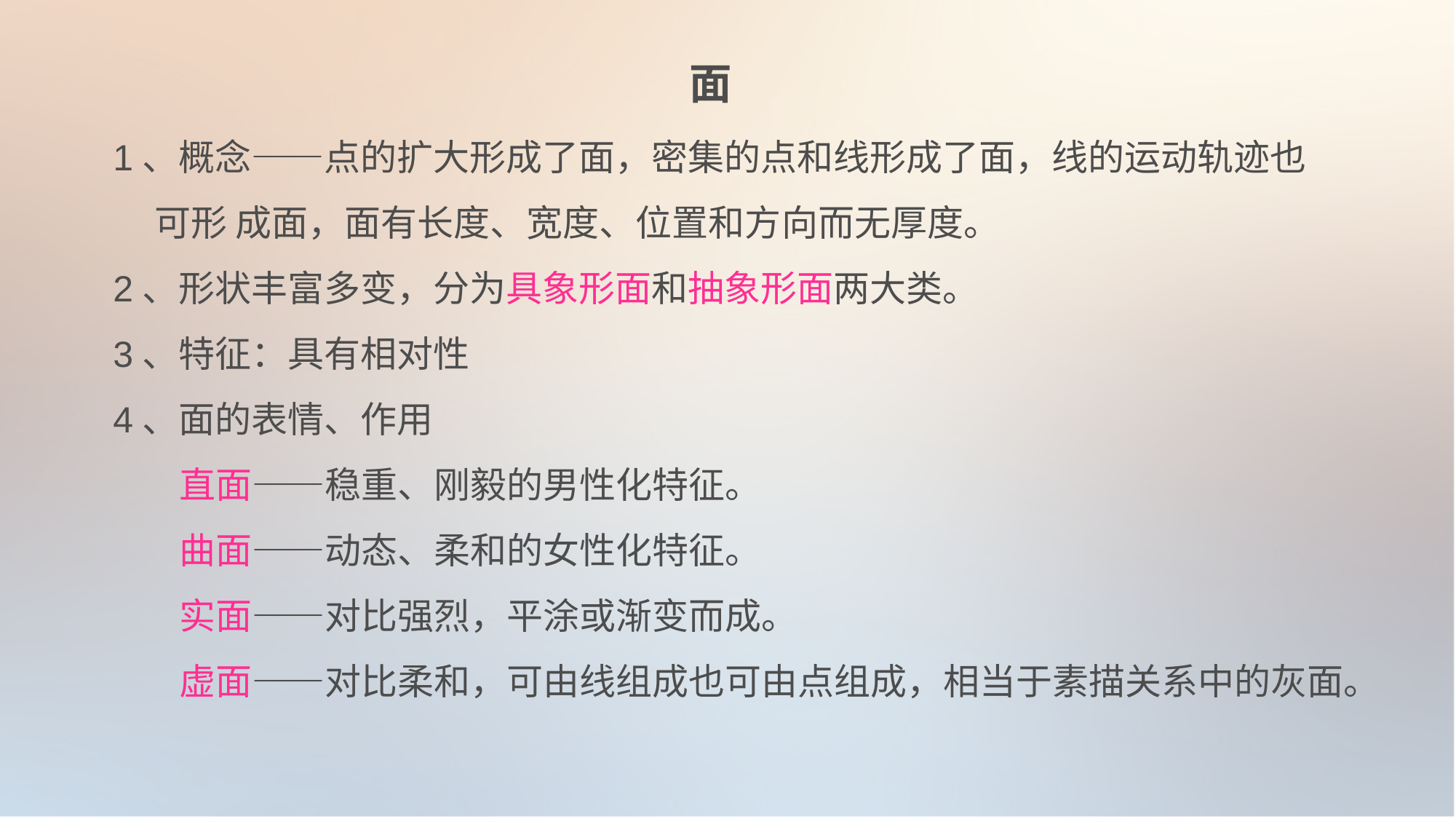

面
1、概念——点的扩大形成了面，密集的点和线形成了面，线的运动轨迹也
    可形 成面，面有长度、宽度、位置和方向而无厚度。
2、形状丰富多变，分为具象形面和抽象形面两大类。
3、特征：具有相对性
4、面的表情、作用
       直面——稳重、刚毅的男性化特征。
       曲面——动态、柔和的女性化特征。
       实面——对比强烈，平涂或渐变而成。
       虚面——对比柔和，可由线组成也可由点组成，相当于素描关系中的灰面。